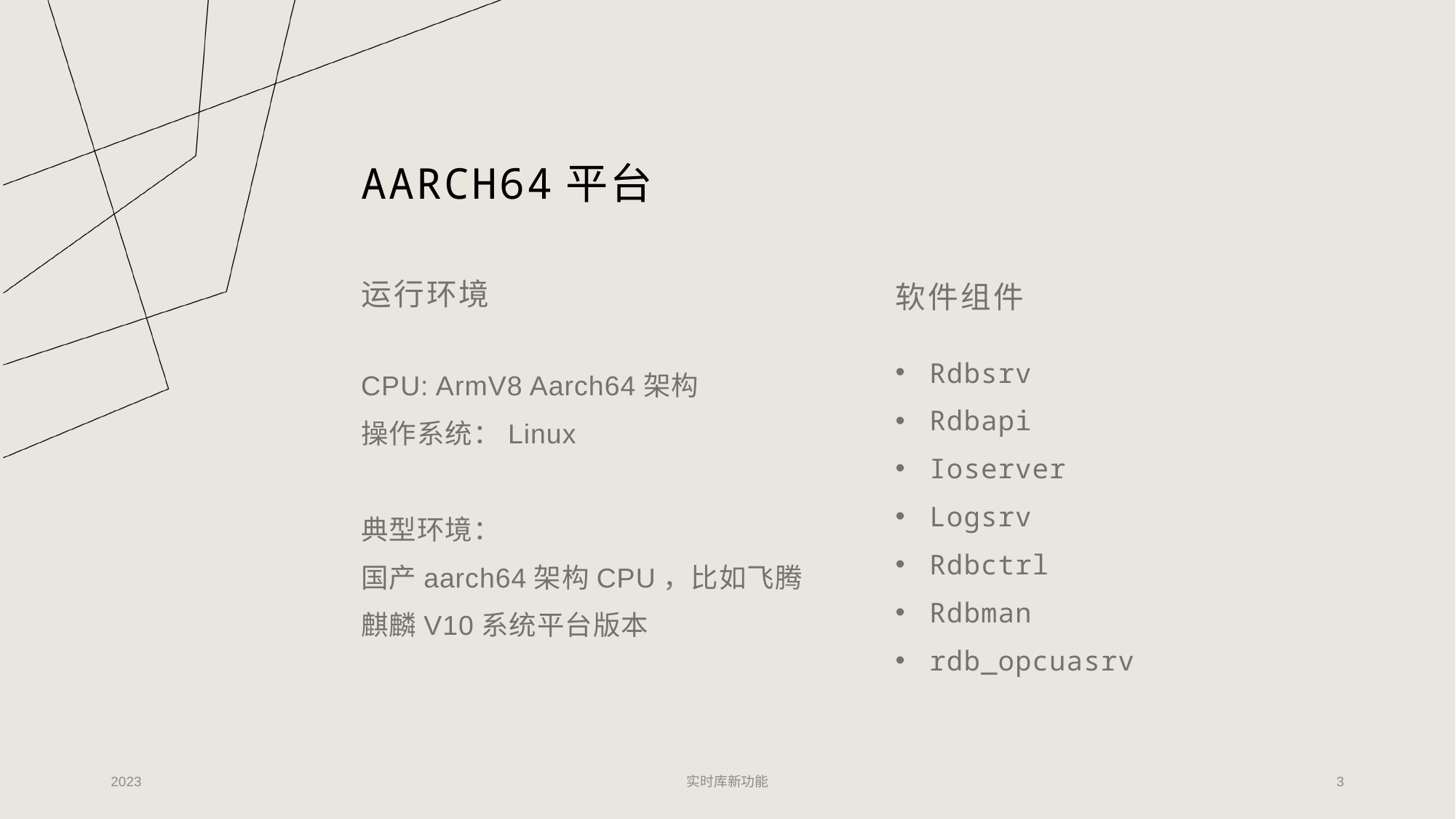

# Aarch64平台
运行环境
软件组件
Rdbsrv
Rdbapi
Ioserver
Logsrv
Rdbctrl
Rdbman
rdb_opcuasrv
CPU: ArmV8 Aarch64架构
操作系统：Linux

典型环境：
国产aarch64架构CPU，比如飞腾
麒麟V10系统平台版本
2023
实时库新功能
3